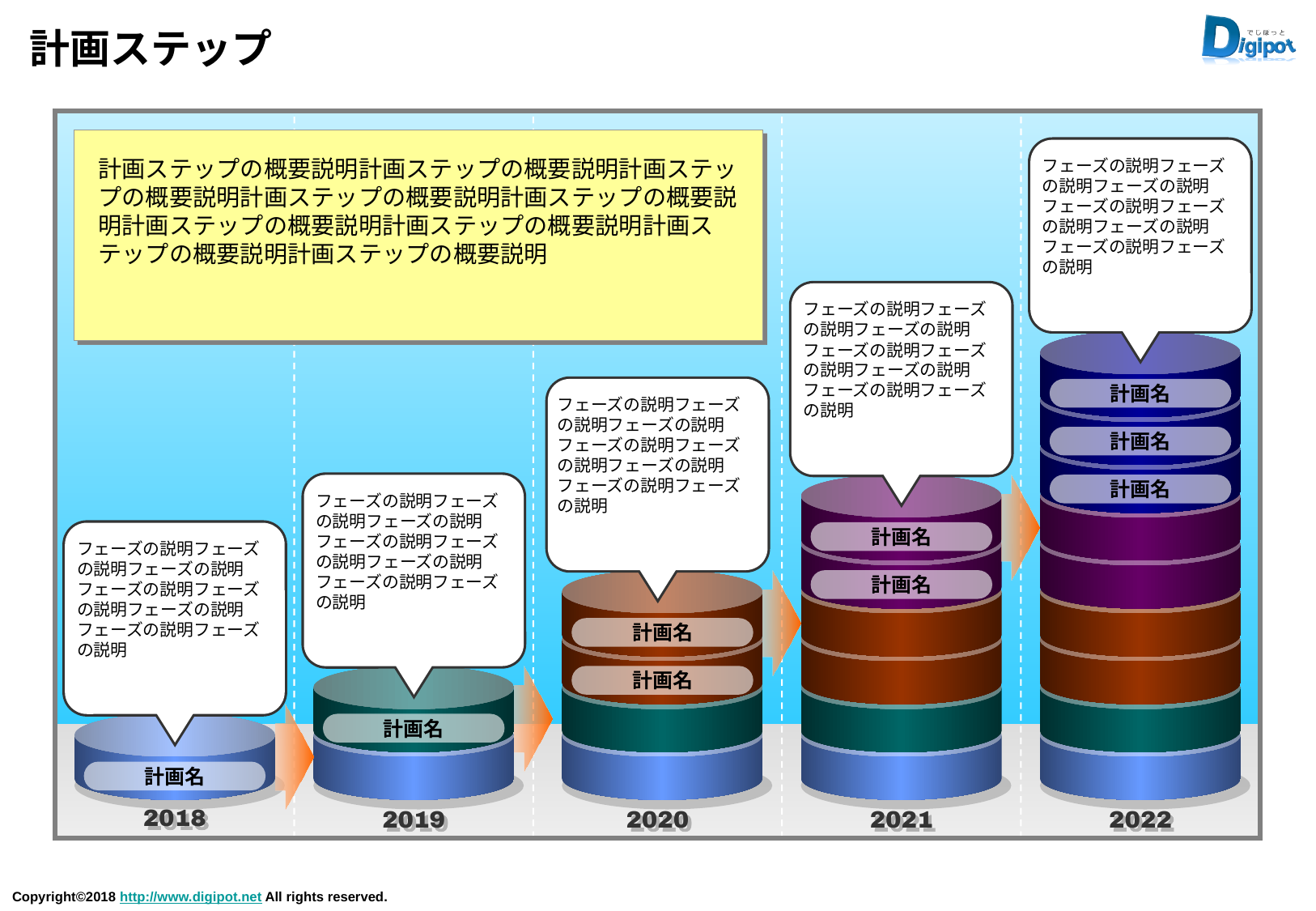

# 計画ステップ

計画ステップの概要説明計画ステップの概要説明計画ステップの概要説明計画ステップの概要説明計画ステップの概要説明計画ステップの概要説明計画ステップの概要説明計画ステップの概要説明計画ステップの概要説明

フェーズの説明フェーズの説明フェーズの説明フェーズの説明フェーズの説明フェーズの説明フェーズの説明フェーズの説明

フェーズの説明フェーズの説明フェーズの説明フェーズの説明フェーズの説明フェーズの説明フェーズの説明フェーズの説明

計画名
フェーズの説明フェーズの説明フェーズの説明フェーズの説明フェーズの説明フェーズの説明フェーズの説明フェーズの説明

計画名

計画名

フェーズの説明フェーズの説明フェーズの説明フェーズの説明フェーズの説明フェーズの説明フェーズの説明フェーズの説明

計画名

フェーズの説明フェーズの説明フェーズの説明フェーズの説明フェーズの説明フェーズの説明フェーズの説明フェーズの説明

計画名

計画名

計画名

計画名

計画名

2018
2019
2020
2021
2022